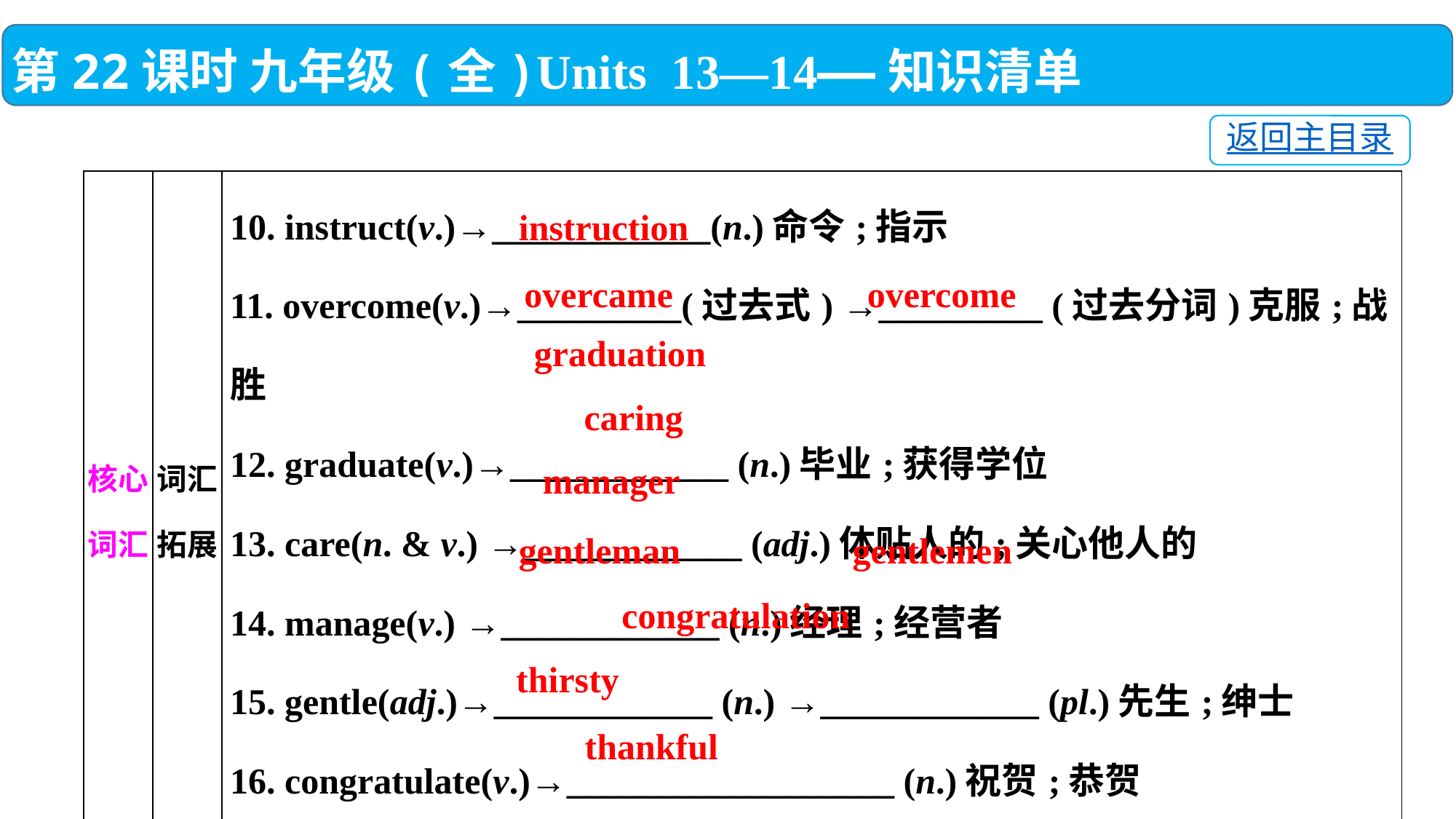

第22课时 九年级(全)Units  13—14——知识清单
返回主目录
| 核心词汇 | 词汇拓展 | 10. instruct(v.)→\_\_\_\_\_\_\_\_\_\_\_\_(n.)命令;指示 11. overcome(v.)→\_\_\_\_\_\_\_\_\_(过去式) →\_\_\_\_\_\_\_\_\_ (过去分词)克服;战胜 12. graduate(v.)→\_\_\_\_\_\_\_\_\_\_\_\_ (n.)毕业;获得学位 13. care(n. & v.) →\_\_\_\_\_\_\_\_\_\_\_\_ (adj.)体贴人的;关心他人的 14. manage(v.) →\_\_\_\_\_\_\_\_\_\_\_\_ (n.)经理;经营者 15. gentle(adj.)→\_\_\_\_\_\_\_\_\_\_\_\_ (n.) →\_\_\_\_\_\_\_\_\_\_\_\_ (pl.)先生;绅士 16. congratulate(v.)→\_\_\_\_\_\_\_\_\_\_\_\_\_\_\_\_\_\_ (n.)祝贺;恭贺 17. thirst(n.)→\_\_\_\_\_\_\_\_\_\_\_\_ (adj.)口渴的;渴望的 18. thank(n. & v.) →\_\_\_\_\_\_\_\_\_\_\_\_ (adj.)感激的 |
| --- | --- | --- |
instruction

overcome
overcame
graduation
caring
manager
gentlemen
gentleman
congratulation
thirsty
thankful